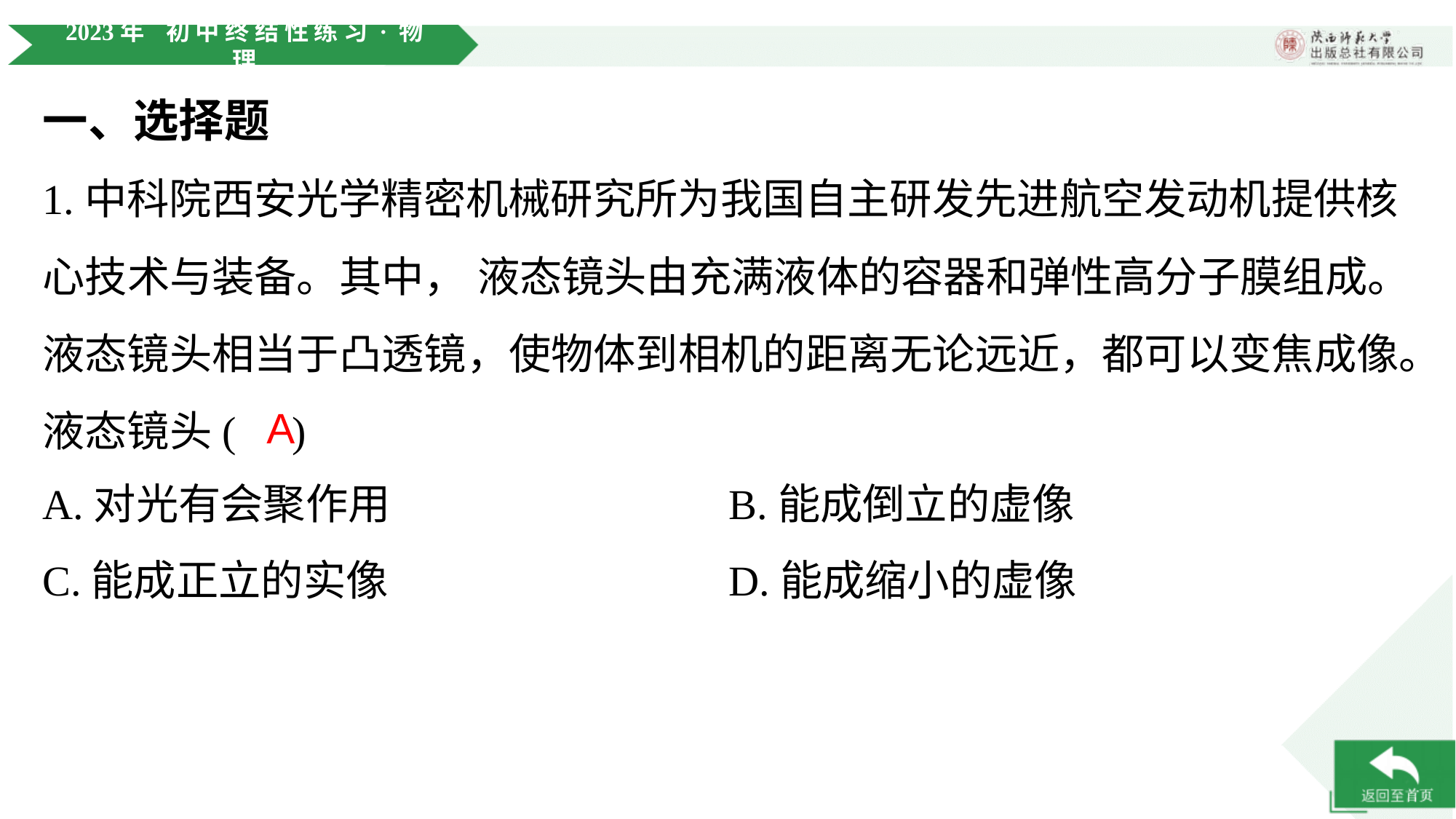

一、选择题
1.中科院西安光学精密机械研究所为我国自主研发先进航空发动机提供核
心技术与装备。其中， 液态镜头由充满液体的容器和弹性高分子膜组成。
液态镜头相当于凸透镜，使物体到相机的距离无论远近，都可以变焦成像。
液态镜头(     )
A
A.对光有会聚作用	B.能成倒立的虚像
C.能成正立的实像	D.能成缩小的虚像